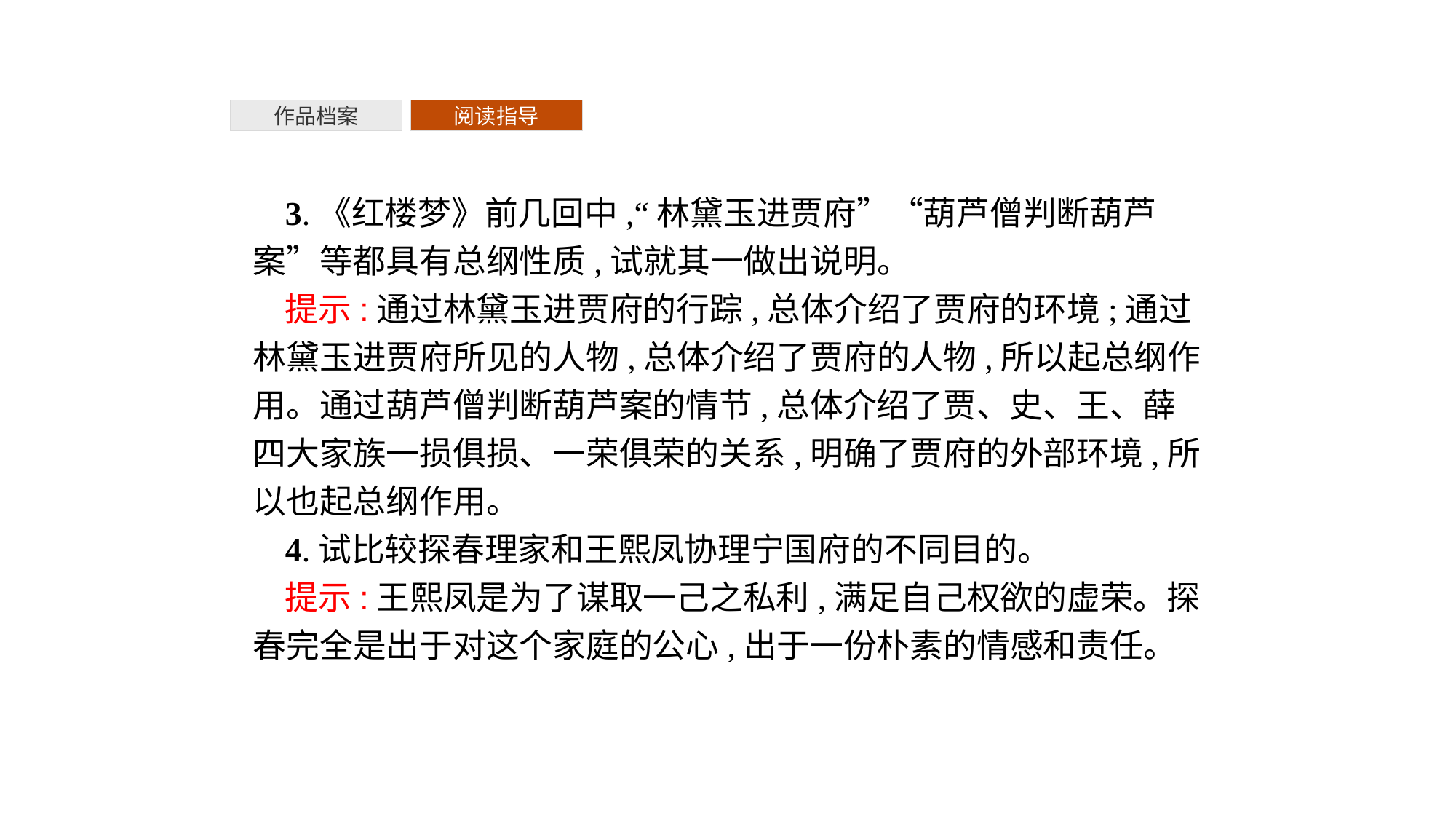

作品档案
阅读指导
3.《红楼梦》前几回中,“林黛玉进贾府”“葫芦僧判断葫芦案”等都具有总纲性质,试就其一做出说明。
提示:通过林黛玉进贾府的行踪,总体介绍了贾府的环境;通过林黛玉进贾府所见的人物,总体介绍了贾府的人物,所以起总纲作用。通过葫芦僧判断葫芦案的情节,总体介绍了贾、史、王、薛四大家族一损俱损、一荣俱荣的关系,明确了贾府的外部环境,所以也起总纲作用。
4.试比较探春理家和王熙凤协理宁国府的不同目的。
提示:王熙凤是为了谋取一己之私利,满足自己权欲的虚荣。探春完全是出于对这个家庭的公心,出于一份朴素的情感和责任。